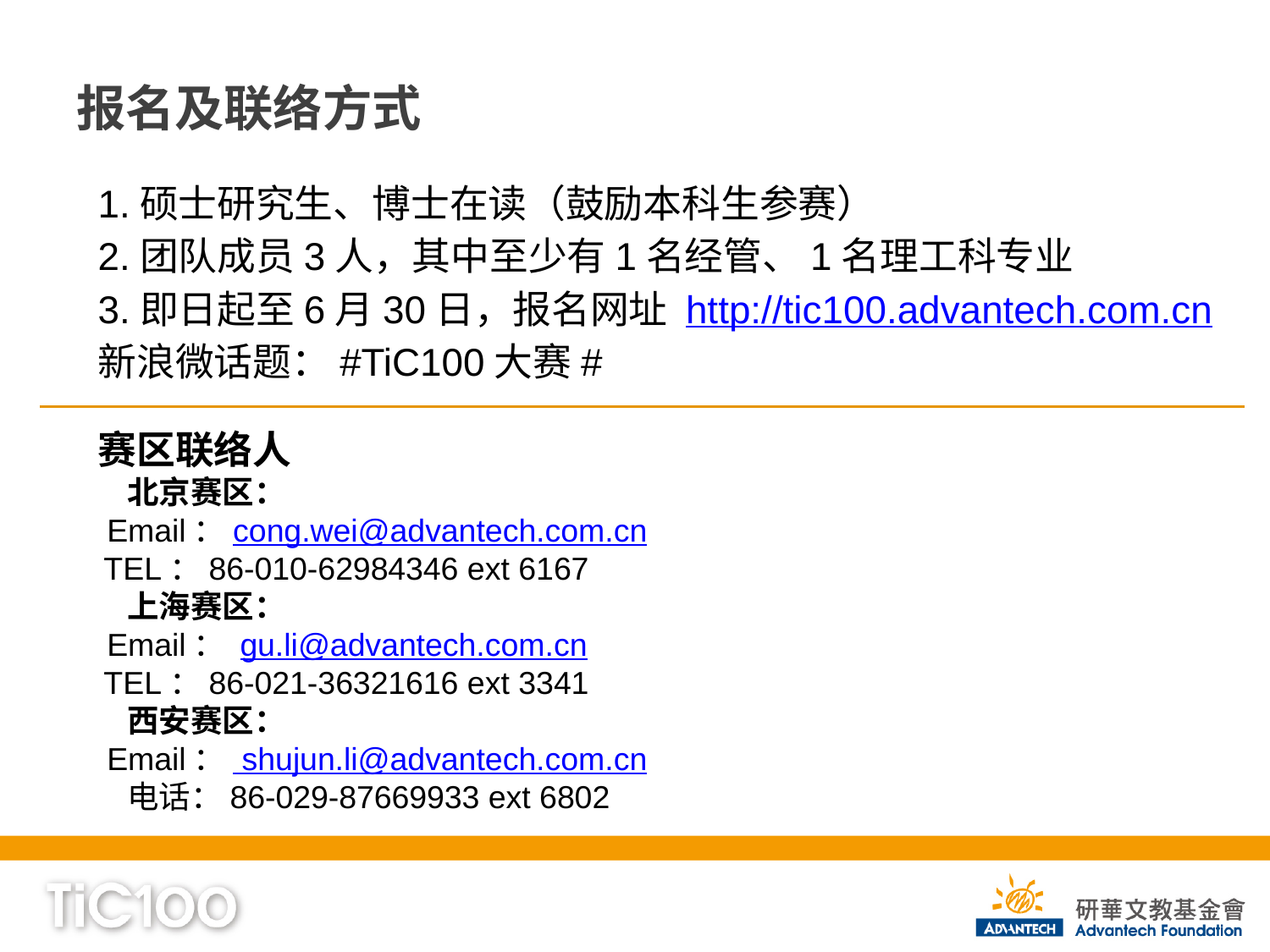

# 报名及联络方式

1.硕士研究生、博士在读（鼓励本科生参赛）
2.团队成员3人，其中至少有1名经管、1名理工科专业
3.即日起至6月30日，报名网址 http://tic100.advantech.com.cn
新浪微话题：#TiC100大赛#

赛区联络人
   北京赛区：
   Email：cong.wei@advantech.com.cn
   TEL：86-010-62984346 ext 6167
   上海赛区：
   Email： gu.li@advantech.com.cn
   TEL：86-021-36321616 ext 3341
   西安赛区：
   Email： shujun.li@advantech.com.cn
   电话：86-029-87669933 ext 6802